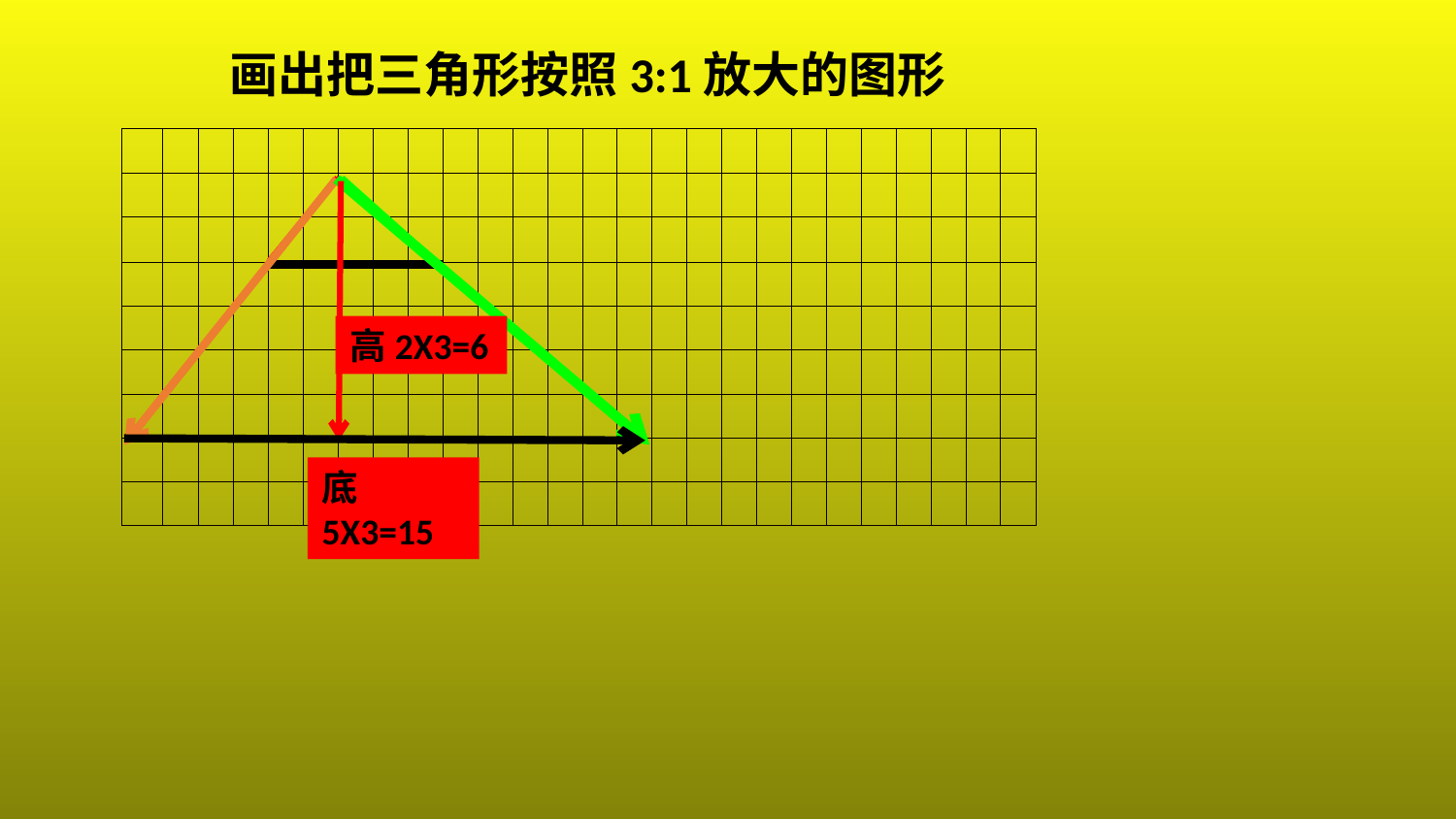

画出把三角形按照3:1放大的图形
|  |  |  |  |  |  |  |  |  |  |  |  |  |  |  |  |  |  |  |  |  |  |  |  |  |  |
| --- | --- | --- | --- | --- | --- | --- | --- | --- | --- | --- | --- | --- | --- | --- | --- | --- | --- | --- | --- | --- | --- | --- | --- | --- | --- |
|  |  |  |  |  |  |  |  |  |  |  |  |  |  |  |  |  |  |  |  |  |  |  |  |  |  |
|  |  |  |  |  |  |  |  |  |  |  |  |  |  |  |  |  |  |  |  |  |  |  |  |  |  |
|  |  |  |  |  |  |  |  |  |  |  |  |  |  |  |  |  |  |  |  |  |  |  |  |  |  |
|  |  |  |  |  |  |  |  |  |  |  |  |  |  |  |  |  |  |  |  |  |  |  |  |  |  |
|  |  |  |  |  |  |  |  |  |  |  |  |  |  |  |  |  |  |  |  |  |  |  |  |  |  |
|  |  |  |  |  |  |  |  |  |  |  |  |  |  |  |  |  |  |  |  |  |  |  |  |  |  |
|  |  |  |  |  |  |  |  |  |  |  |  |  |  |  |  |  |  |  |  |  |  |  |  |  |  |
|  |  |  |  |  |  |  |  |  |  |  |  |  |  |  |  |  |  |  |  |  |  |  |  |  |  |
高2X3=6
底5X3=15